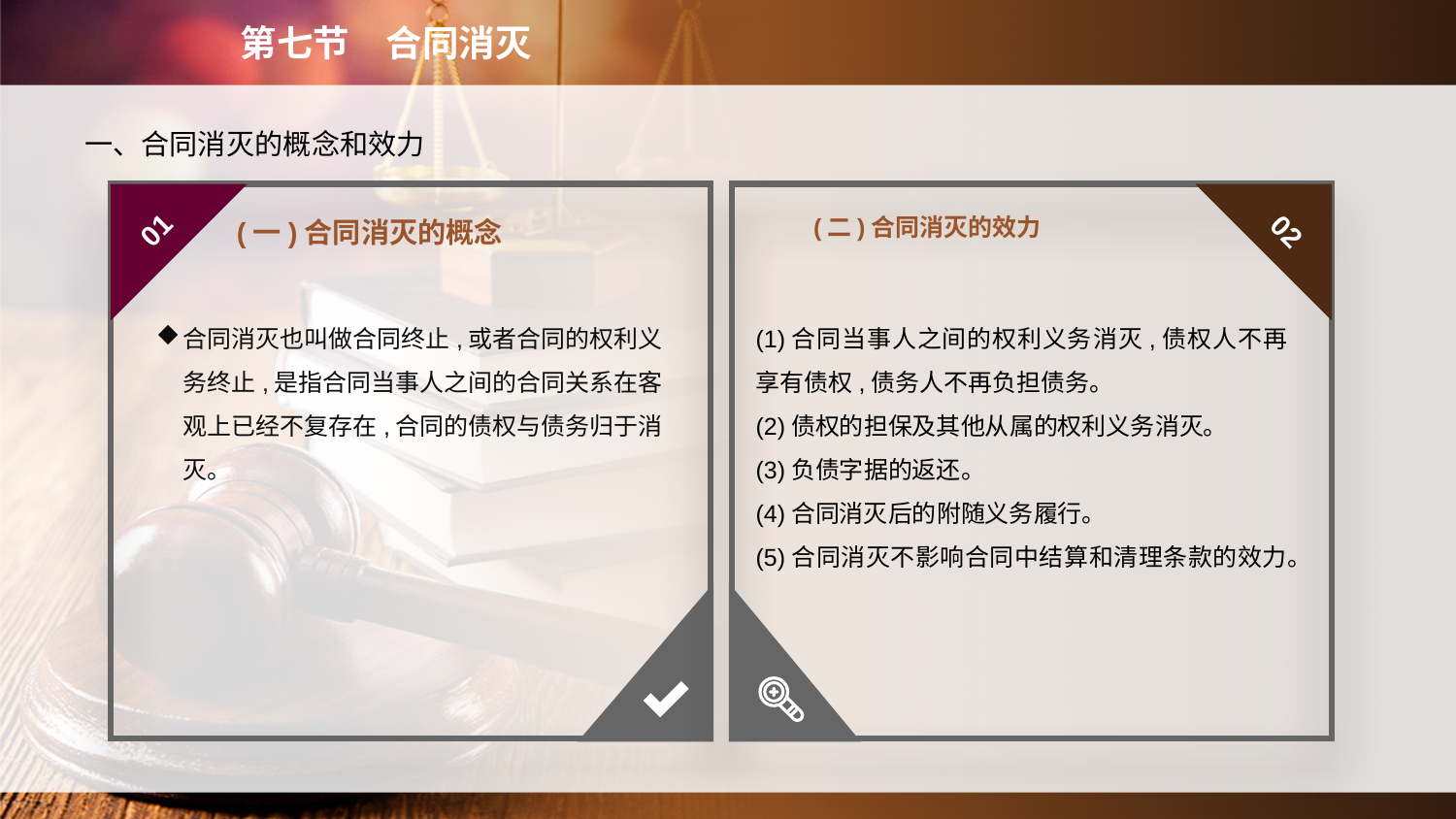

第七节　合同消灭
　　一、合同消灭的概念和效力

(二)合同消灭的效力
01
02
(一)合同消灭的概念
合同消灭也叫做合同终止,或者合同的权利义务终止,是指合同当事人之间的合同关系在客观上已经不复存在,合同的债权与债务归于消灭。
(1)合同当事人之间的权利义务消灭,债权人不再享有债权,债务人不再负担债务。
(2)债权的担保及其他从属的权利义务消灭。
(3)负债字据的返还。
(4)合同消灭后的附随义务履行。
(5)合同消灭不影响合同中结算和清理条款的效力。